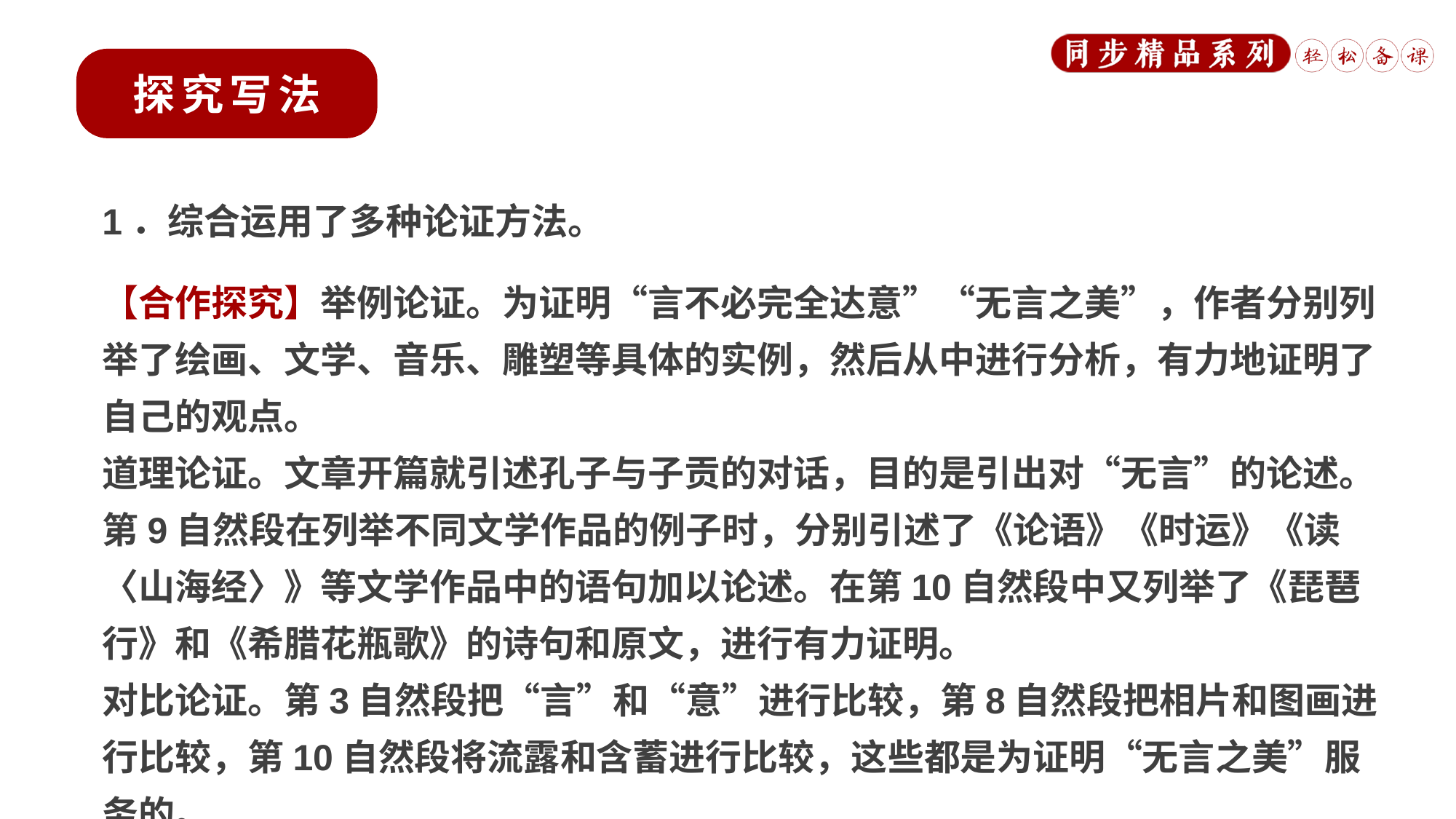

1．综合运用了多种论证方法。
【合作探究】举例论证。为证明“言不必完全达意”“无言之美”，作者分别列举了绘画、文学、音乐、雕塑等具体的实例，然后从中进行分析，有力地证明了自己的观点。
道理论证。文章开篇就引述孔子与子贡的对话，目的是引出对“无言”的论述。第9自然段在列举不同文学作品的例子时，分别引述了《论语》《时运》《读〈山海经〉》等文学作品中的语句加以论述。在第10自然段中又列举了《琵琶行》和《希腊花瓶歌》的诗句和原文，进行有力证明。
对比论证。第3自然段把“言”和“意”进行比较，第8自然段把相片和图画进行比较，第10自然段将流露和含蓄进行比较，这些都是为证明“无言之美”服务的。